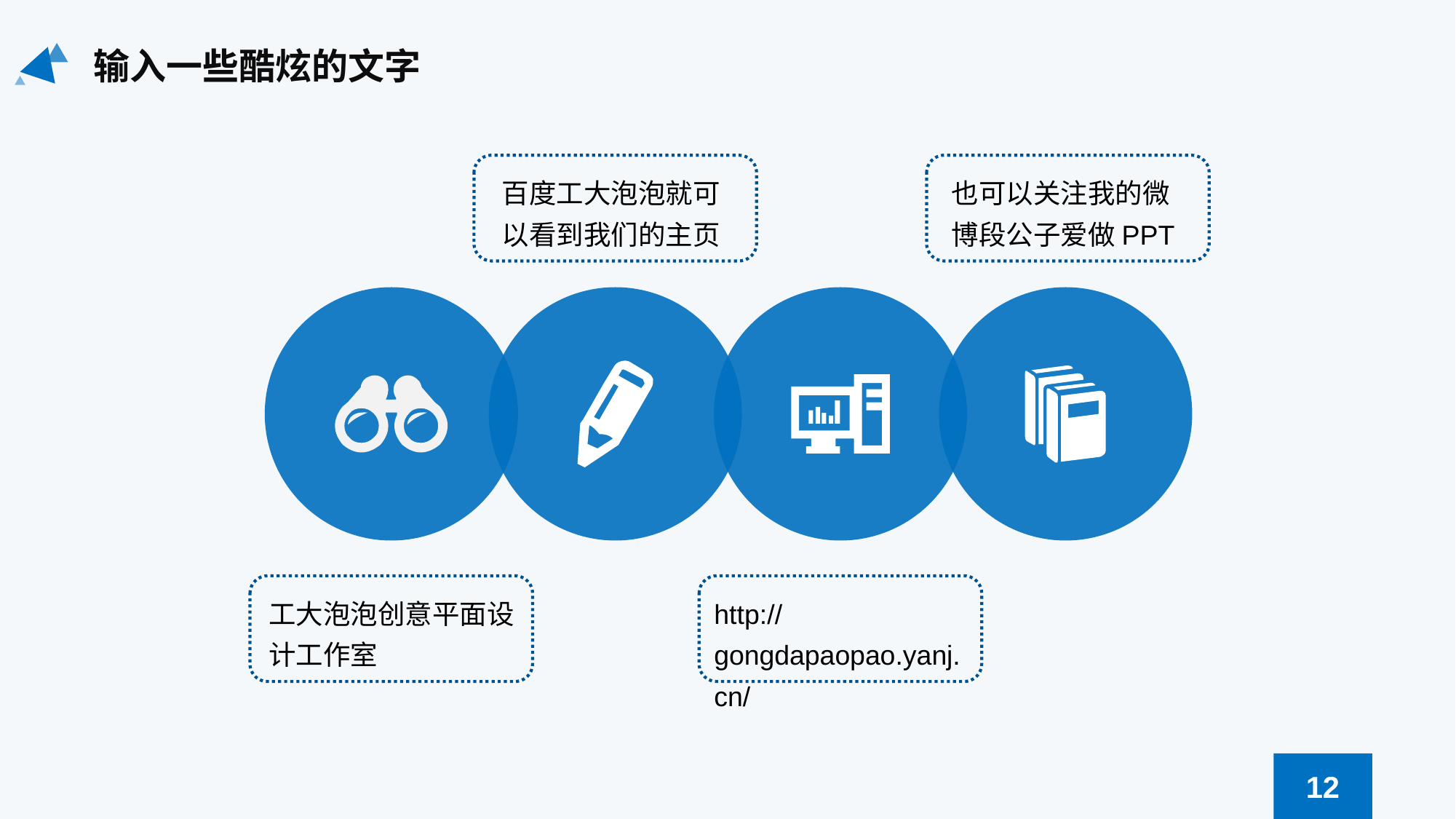

输入一些酷炫的文字

百度工大泡泡就可以看到我们的主页

也可以关注我的微博段公子爱做PPT

工大泡泡创意平面设计工作室

http://gongdapaopao.yanj.cn/

12